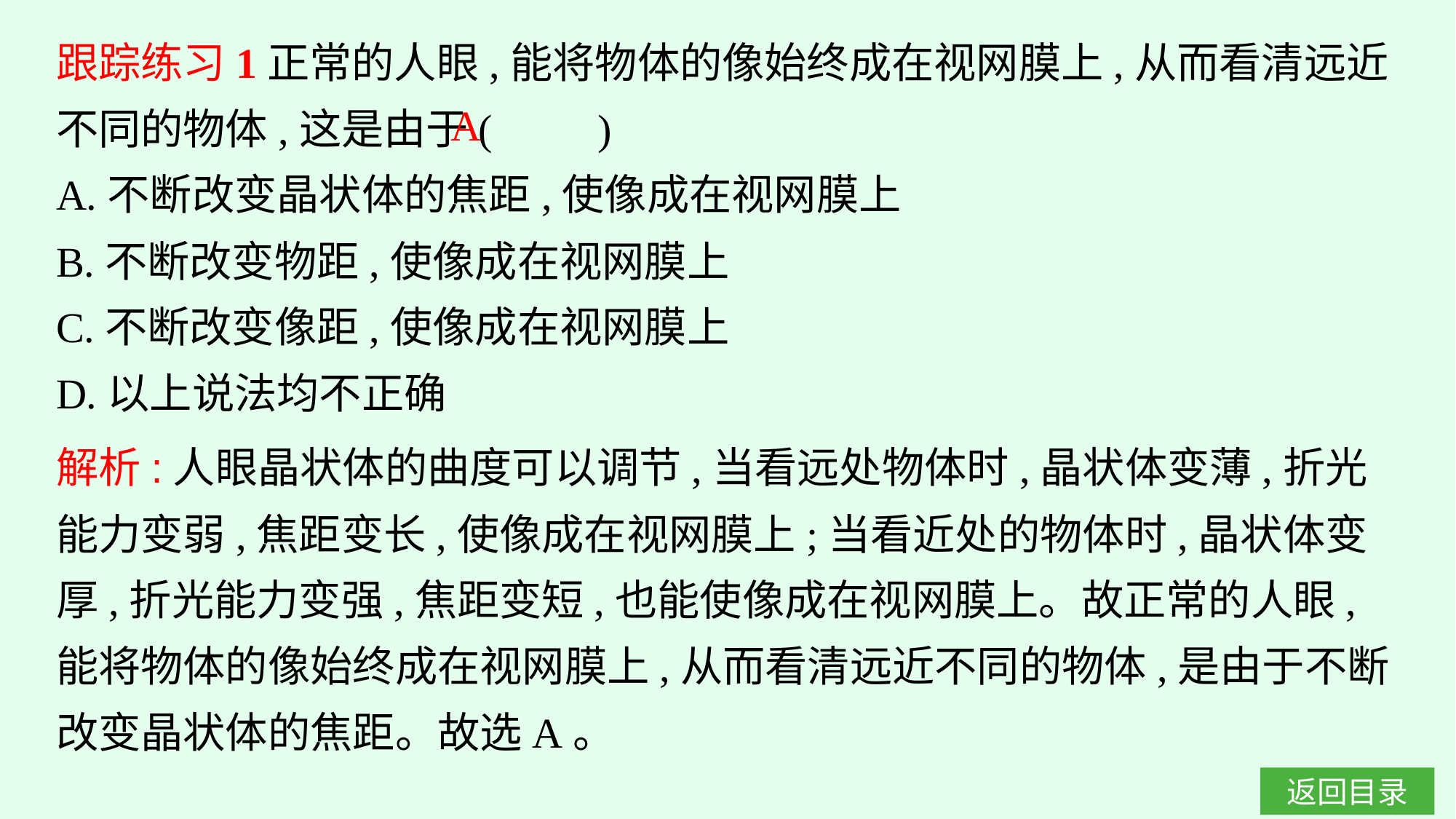

跟踪练习1正常的人眼,能将物体的像始终成在视网膜上,从而看清远近不同的物体,这是由于(　　)
A.不断改变晶状体的焦距,使像成在视网膜上
B.不断改变物距,使像成在视网膜上
C.不断改变像距,使像成在视网膜上
D.以上说法均不正确
A
解析:人眼晶状体的曲度可以调节,当看远处物体时,晶状体变薄,折光能力变弱,焦距变长,使像成在视网膜上;当看近处的物体时,晶状体变厚,折光能力变强,焦距变短,也能使像成在视网膜上。故正常的人眼,能将物体的像始终成在视网膜上,从而看清远近不同的物体,是由于不断改变晶状体的焦距。故选A。